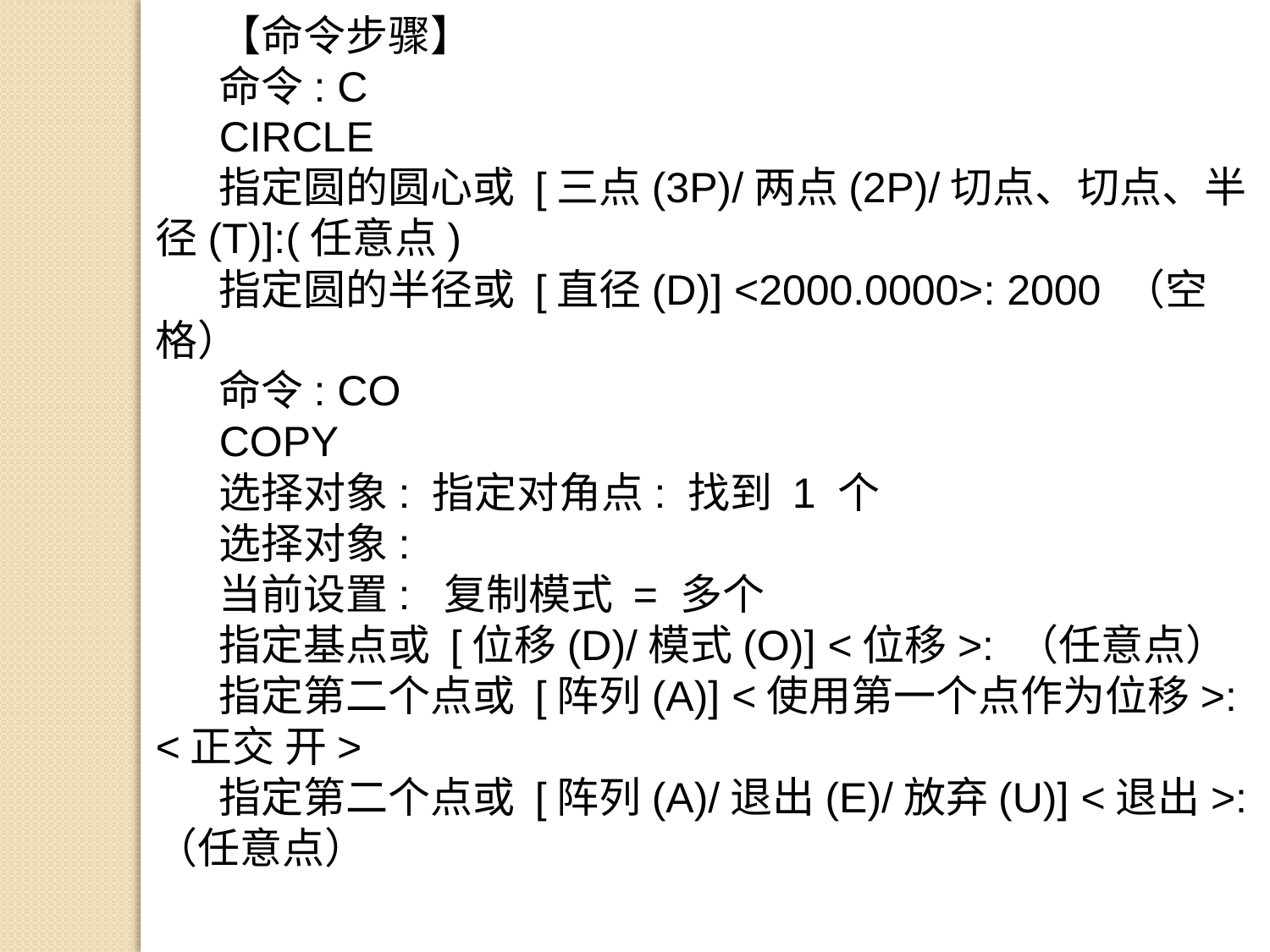

【命令步骤】
命令: C
CIRCLE
指定圆的圆心或 [三点(3P)/两点(2P)/切点、切点、半径(T)]:(任意点)
指定圆的半径或 [直径(D)] <2000.0000>: 2000 （空格）
命令: CO
COPY
选择对象: 指定对角点: 找到 1 个
选择对象:
当前设置:  复制模式 = 多个
指定基点或 [位移(D)/模式(O)] <位移>: （任意点）
指定第二个点或 [阵列(A)] <使用第一个点作为位移>:  <正交 开>
指定第二个点或 [阵列(A)/退出(E)/放弃(U)] <退出>: （任意点）